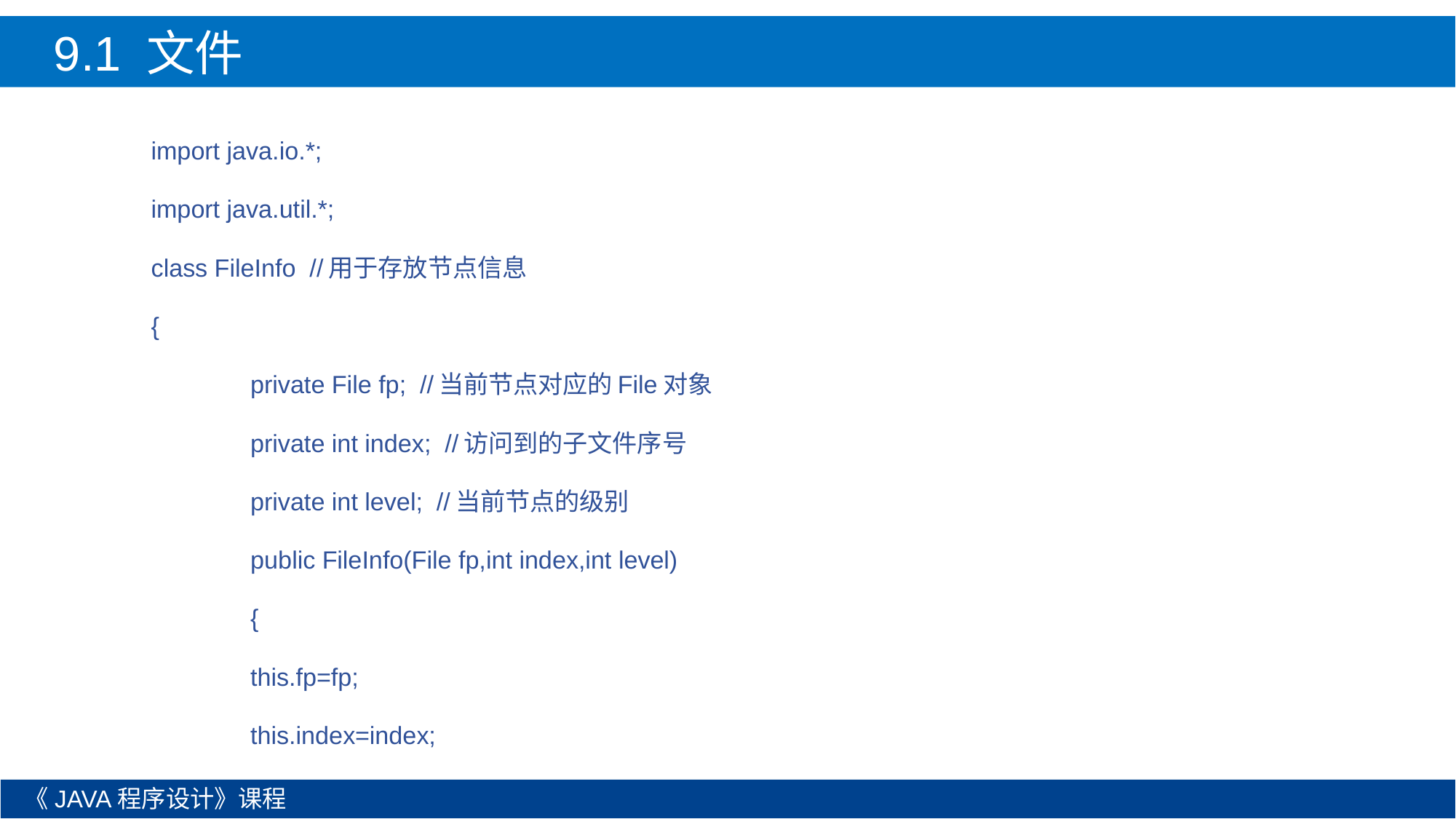

9.1 文件
import java.io.*;
import java.util.*;
class FileInfo  //用于存放节点信息
{
	private File fp;  //当前节点对应的File对象
	private int index;  //访问到的子文件序号
	private int level;  //当前节点的级别
	public FileInfo(File fp,int index,int level)
	{
		this.fp=fp;
		this.index=index;
《JAVA程序设计》课程